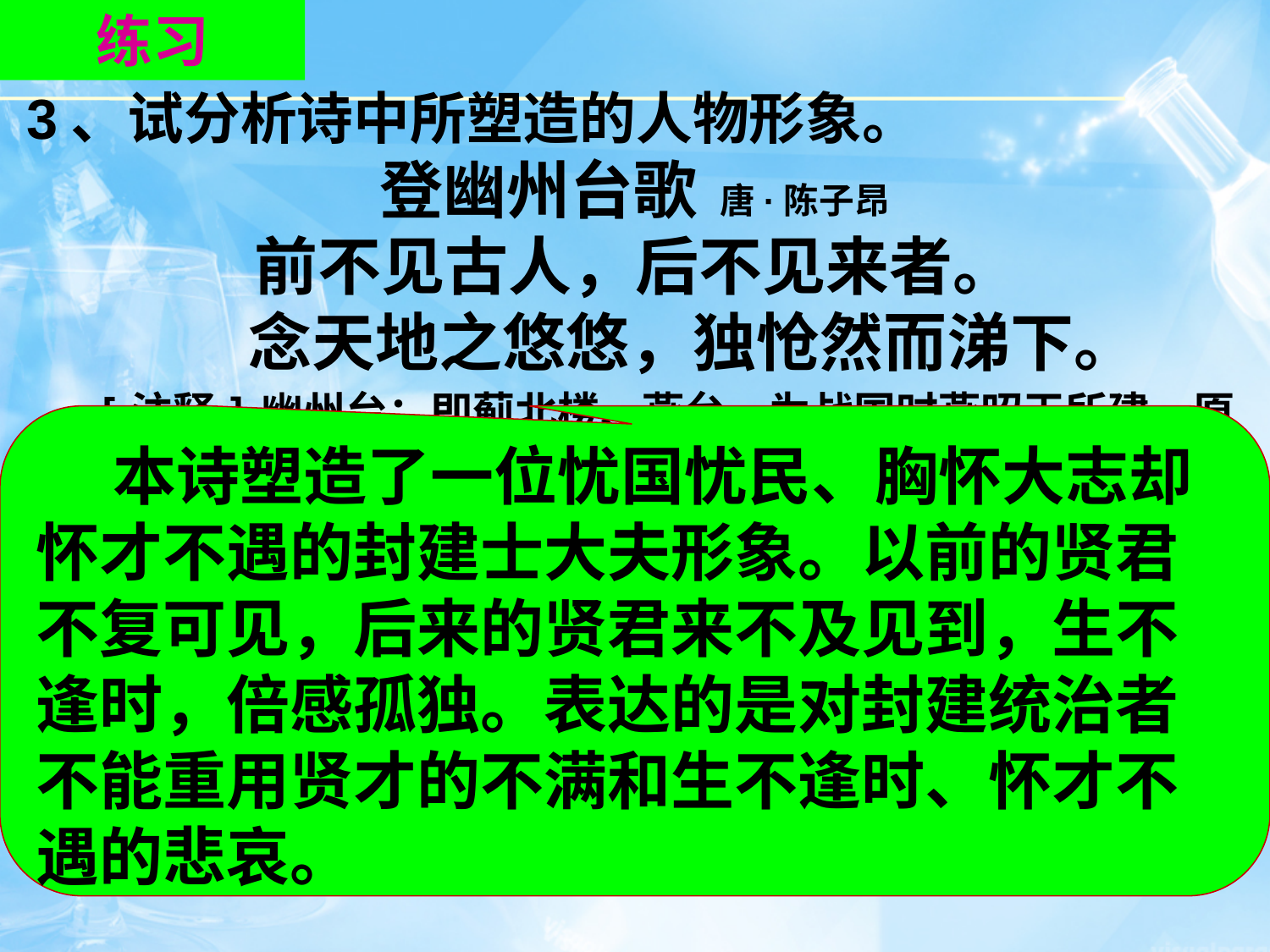

练习
 3、试分析诗中所塑造的人物形象。
登幽州台歌  唐·陈子昂
前不见古人，后不见来者。
       念天地之悠悠，独怆然而涕下。
      [注释]幽州台：即蓟北楼、燕台，为战国时燕昭王所建，原名黄金台，是燕昭王招纳贤才之地。
       本诗塑造了一位忧国忧民、胸怀大志却怀才不遇的封建士大夫形象。以前的贤君不复可见，后来的贤君来不及见到，生不逢时，倍感孤独。表达的是对封建统治者不能重用贤才的不满和生不逢时、怀才不遇的悲哀。